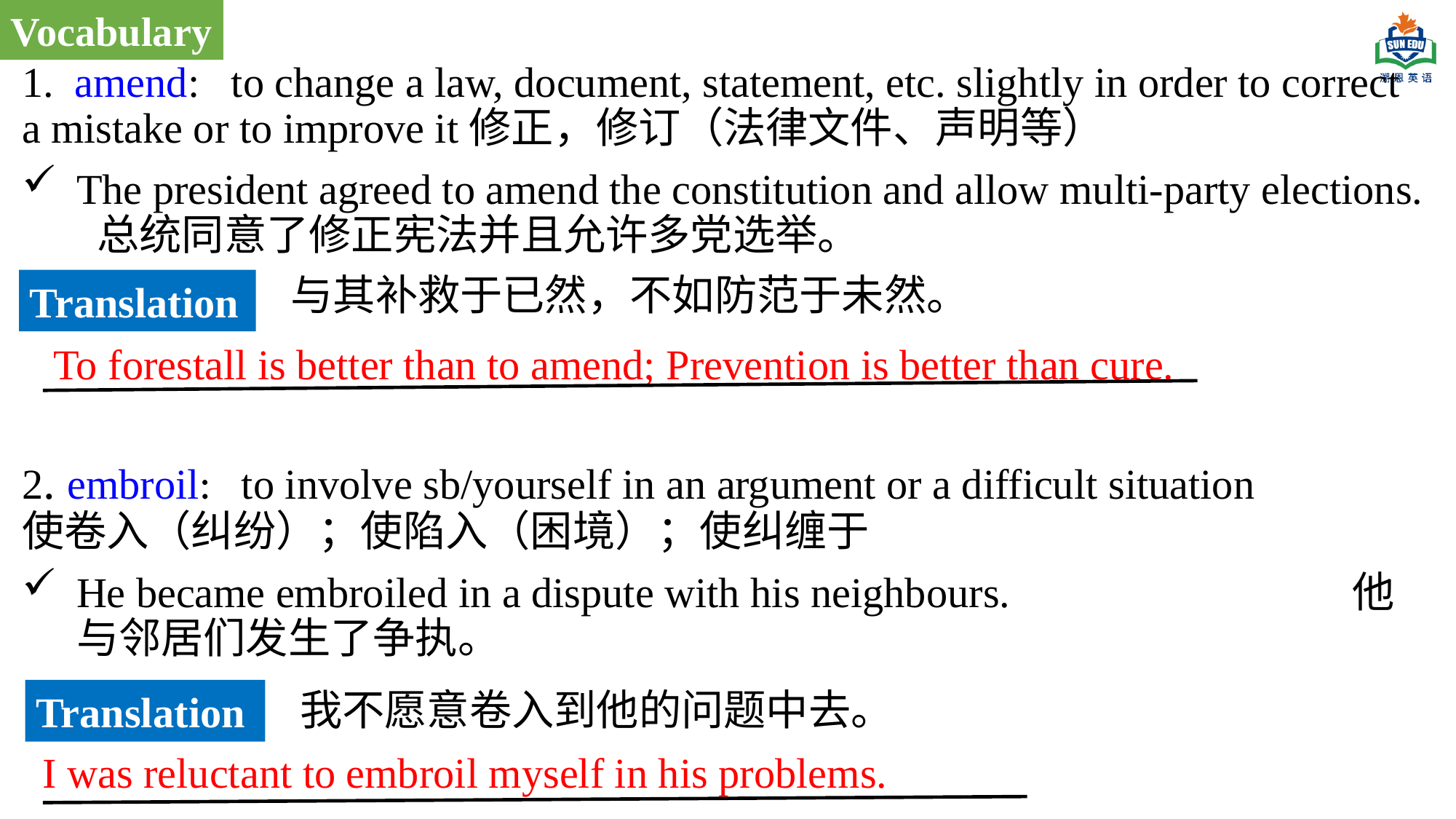

Vocabulary
1.  amend:   to change a law, document, statement, etc. slightly in order to correct a mistake or to improve it修正，修订（法律文件、声明等）
The president agreed to amend the constitution and allow multi-party elections.  总统同意了修正宪法并且允许多党选举。

2. embroil:   to involve sb/yourself in an argument or a difficult situation              使卷入（纠纷）；使陷入（困境）；使纠缠于
He became embroiled in a dispute with his neighbours.                            他与邻居们发生了争执。
与其补救于已然，不如防范于未然。
Translation
To forestall is better than to amend; Prevention is better than cure.
我不愿意卷入到他的问题中去。
Translation
I was reluctant to embroil myself in his problems.